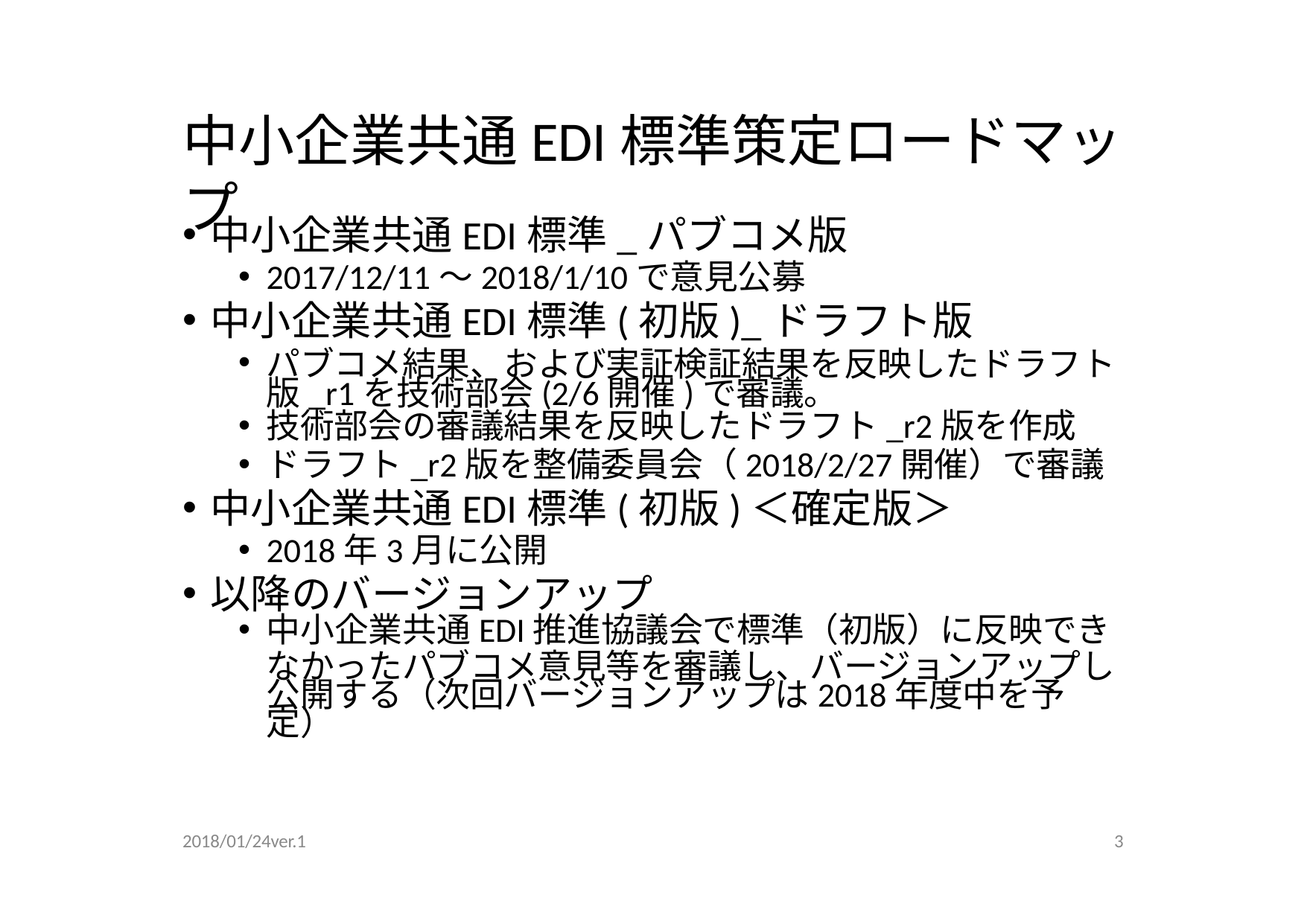

# 中⼩企業共通EDI標準策定ロードマップ
中⼩企業共通EDI標準_パブコメ版
2017/12/11〜2018/1/10で意⾒公募
中⼩企業共通EDI標準(初版)_ドラフト版
パブコメ結果、および実証検証結果を反映したドラフト 版_r1を技術部会(2/6開催)で審議。
技術部会の審議結果を反映したドラフト_r2版を作成
ドラフト_r2版を整備委員会（2018/2/27開催）で審議
中⼩企業共通EDI標準(初版)＜確定版＞
2018年3⽉に公開
以降のバージョンアップ
中⼩企業共通EDI推進協議会で標準（初版）に反映でき
なかったパブコメ意⾒等を審議し、バージョンアップし 公開する（次回バージョンアップは2018年度中を予定）
2018/01/24ver.1
3